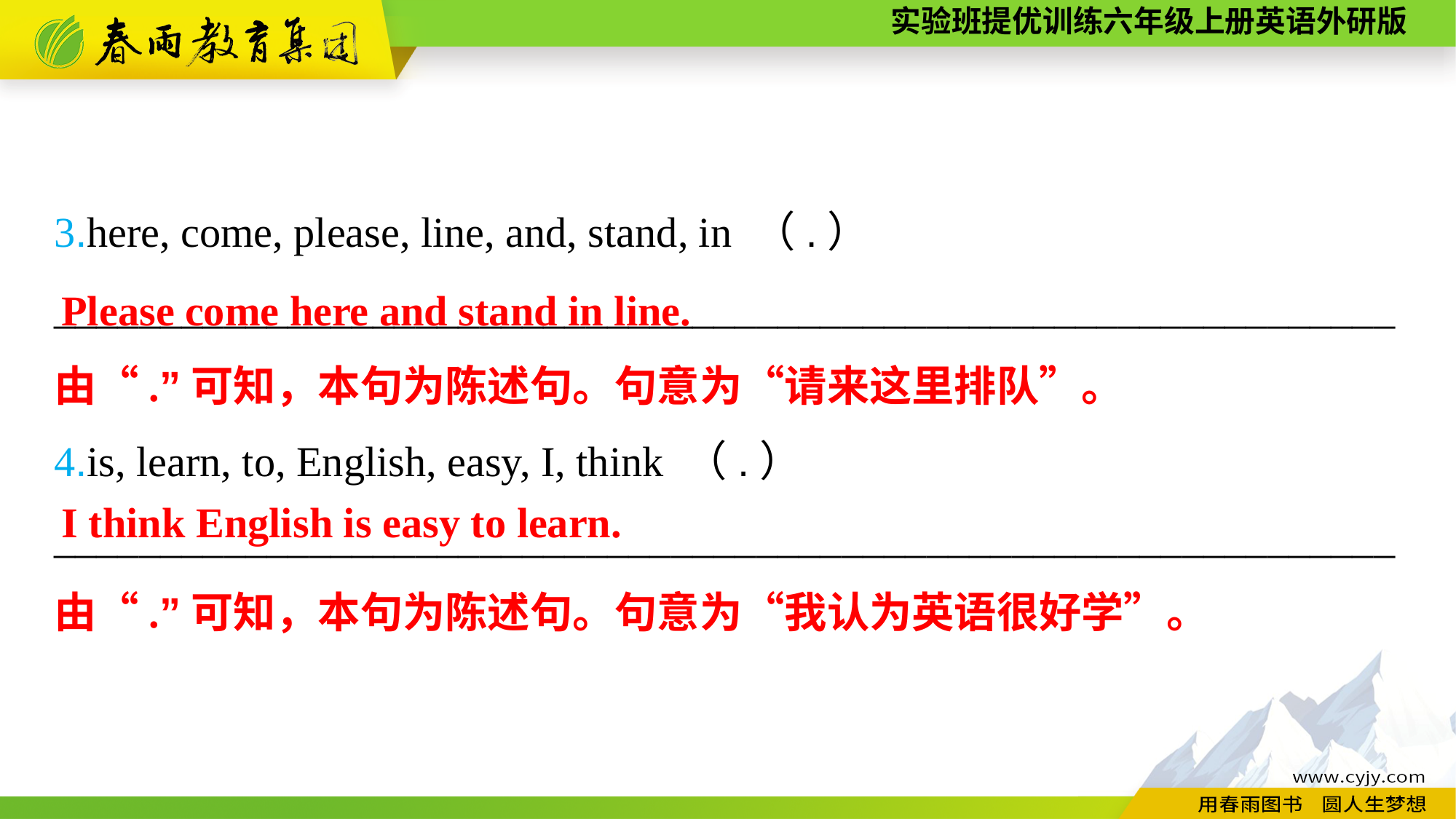

3.here, come, please, line, and, stand, in （.）
_______________________________________________________________

4.is, learn, to, English, easy, I, think （.）
_______________________________________________________________
Please come here and stand in line.
由“.”可知，本句为陈述句。句意为“请来这里排队”。
I think English is easy to learn.
由“.”可知，本句为陈述句。句意为“我认为英语很好学”。